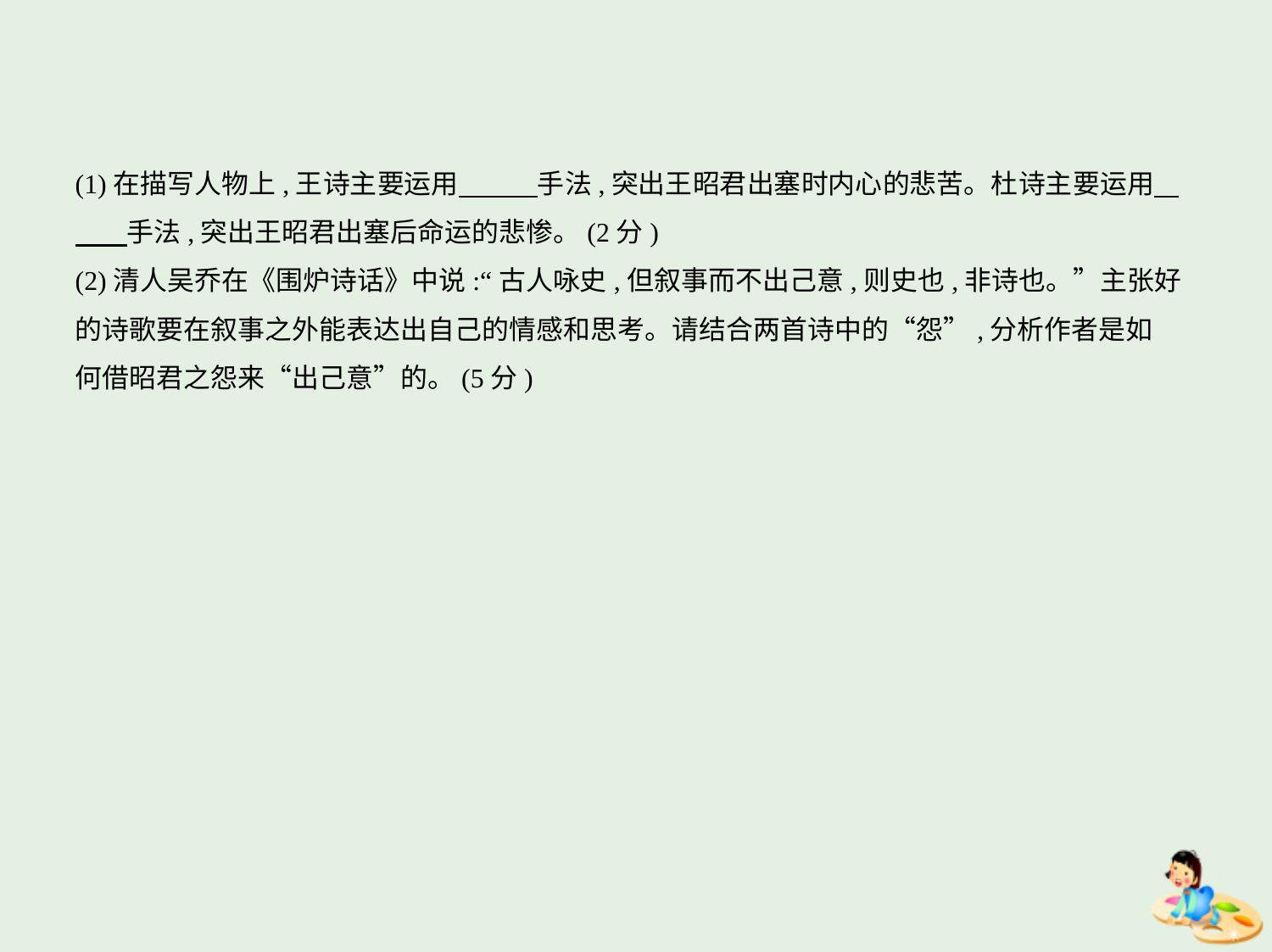

(1)在描写人物上,王诗主要运用　　    手法,突出王昭君出塞时内心的悲苦。杜诗主要运用    
　    手法,突出王昭君出塞后命运的悲惨。(2分)
(2)清人吴乔在《围炉诗话》中说:“古人咏史,但叙事而不出己意,则史也,非诗也。”主张好
的诗歌要在叙事之外能表达出自己的情感和思考。请结合两首诗中的“怨”,分析作者是如
何借昭君之怨来“出己意”的。(5分)